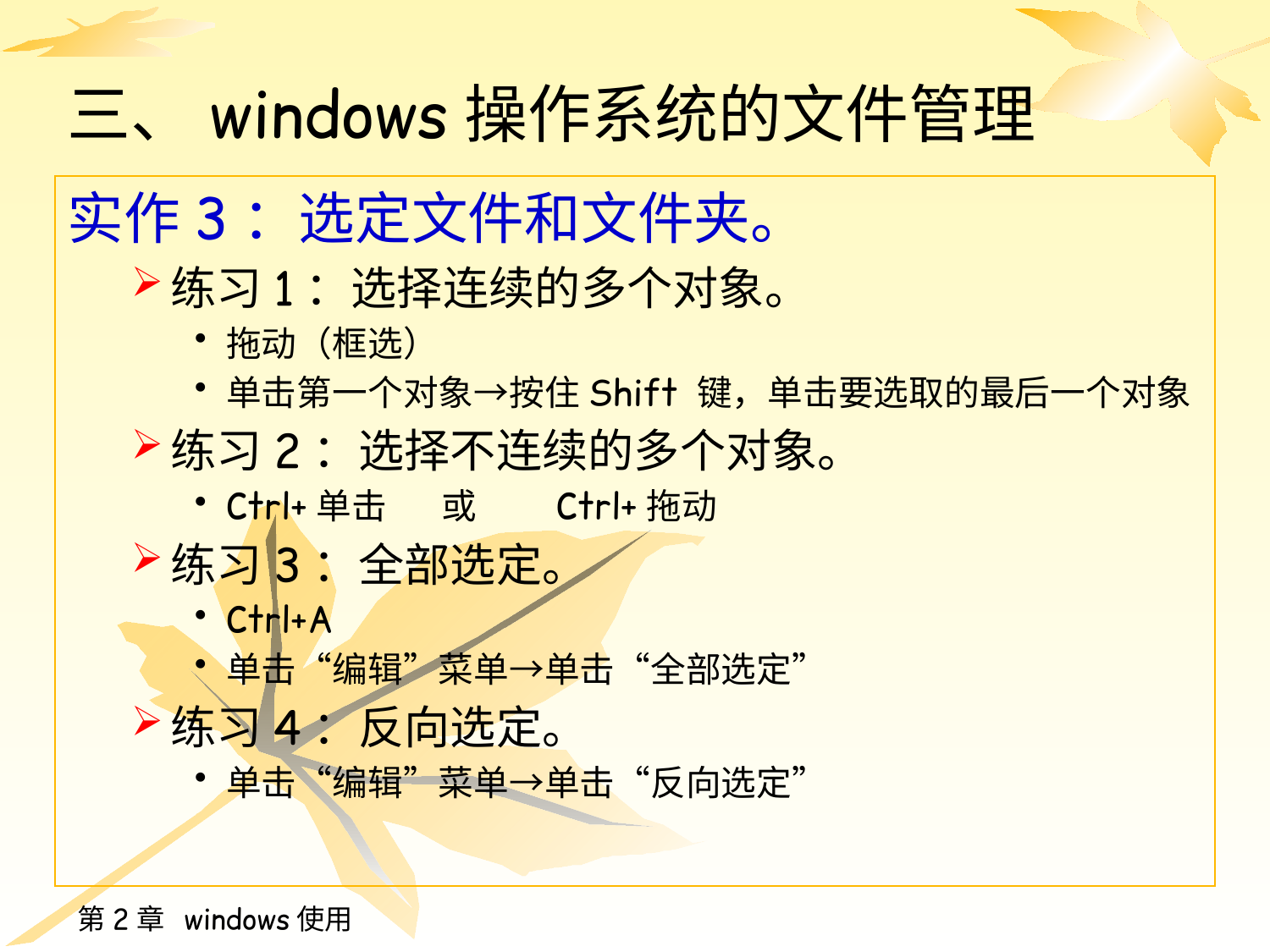

# 三、windows操作系统的文件管理
实作3：选定文件和文件夹。
练习1：选择连续的多个对象。
拖动（框选）
单击第一个对象→按住Shift 键，单击要选取的最后一个对象
练习2：选择不连续的多个对象。
Ctrl+单击       或         Ctrl+拖动
练习3：全部选定。
Ctrl+A
单击“编辑”菜单→单击“全部选定”
练习4：反向选定。
单击“编辑”菜单→单击“反向选定”